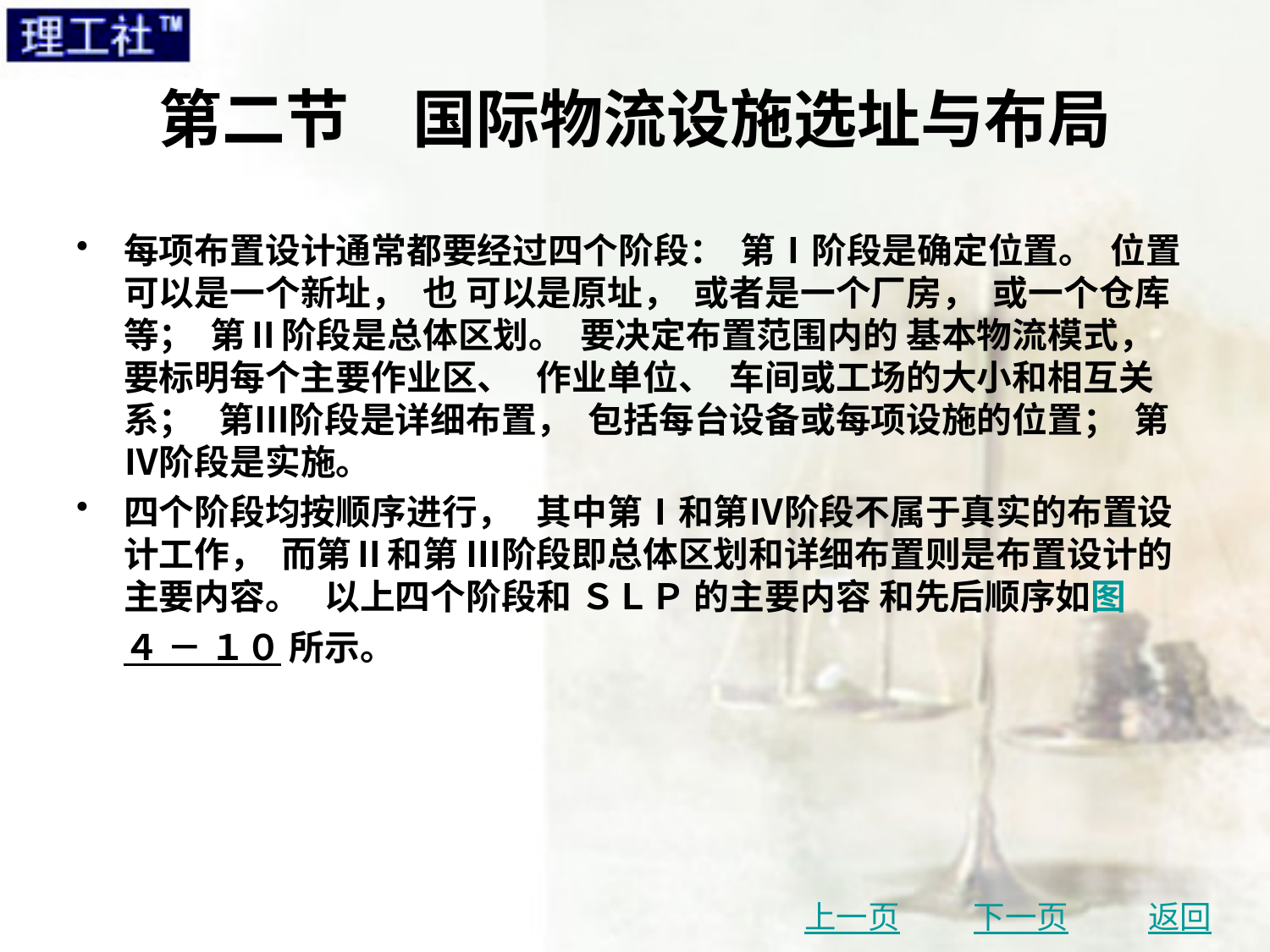

# 第二节　国际物流设施选址与布局
每项布置设计通常都要经过四个阶段：  第Ⅰ阶段是确定位置。  位置可以是一个新址，  也 可以是原址，  或者是一个厂房，  或一个仓库等；  第Ⅱ阶段是总体区划。  要决定布置范围内的 基本物流模式，  要标明每个主要作业区、   作业单位、  车间或工场的大小和相互关系；   第Ⅲ阶段是详细布置，  包括每台设备或每项设施的位置；  第Ⅳ阶段是实施。
四个阶段均按顺序进行，   其中第Ⅰ和第Ⅳ阶段不属于真实的布置设计工作，  而第Ⅱ和第 Ⅲ阶段即总体区划和详细布置则是布置设计的主要内容。   以上四个阶段和 ＳＬＰ 的主要内容 和先后顺序如图 ４ － １０ 所示。

上一页
下一页
返回